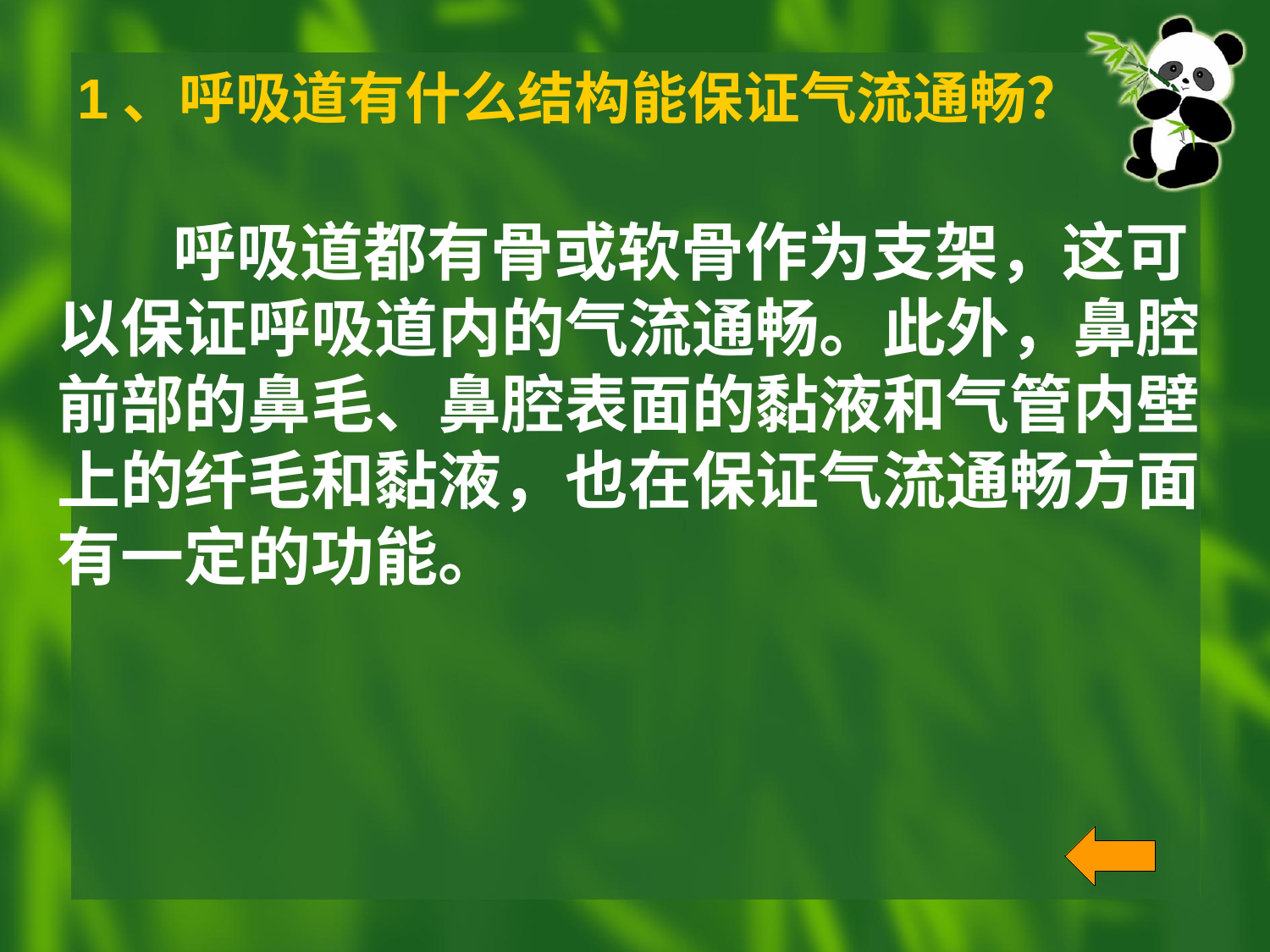

1、呼吸道有什么结构能保证气流通畅？
       呼吸道都有骨或软骨作为支架，这可以保证呼吸道内的气流通畅。此外，鼻腔前部的鼻毛、鼻腔表面的黏液和气管内壁上的纤毛和黏液，也在保证气流通畅方面有一定的功能。